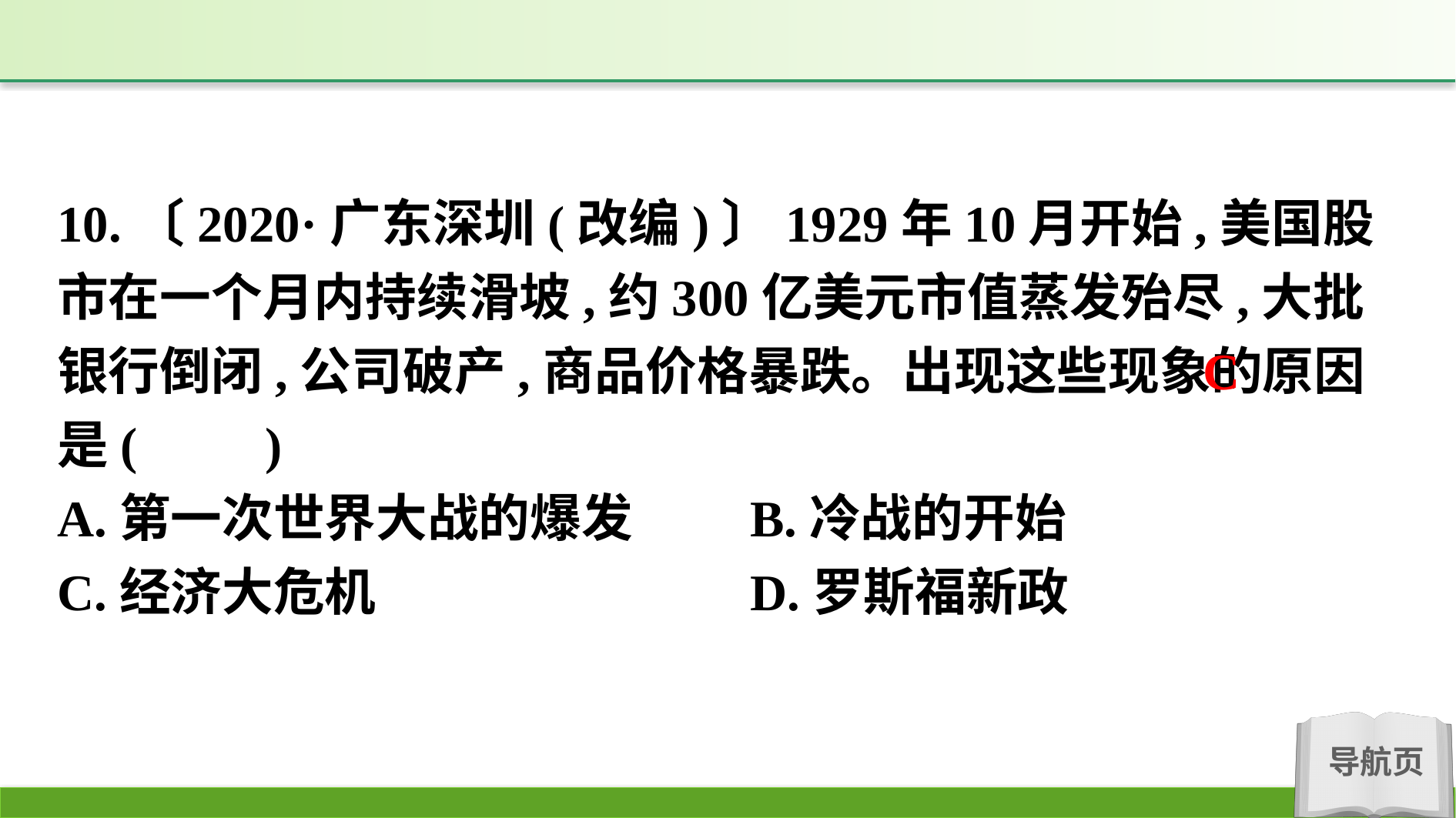

10.〔2020·广东深圳(改编)〕1929年10月开始,美国股市在一个月内持续滑坡,约300亿美元市值蒸发殆尽,大批银行倒闭,公司破产,商品价格暴跌。出现这些现象的原因是(　　)
A.第一次世界大战的爆发　　	B.冷战的开始
C.经济大危机					D.罗斯福新政
C